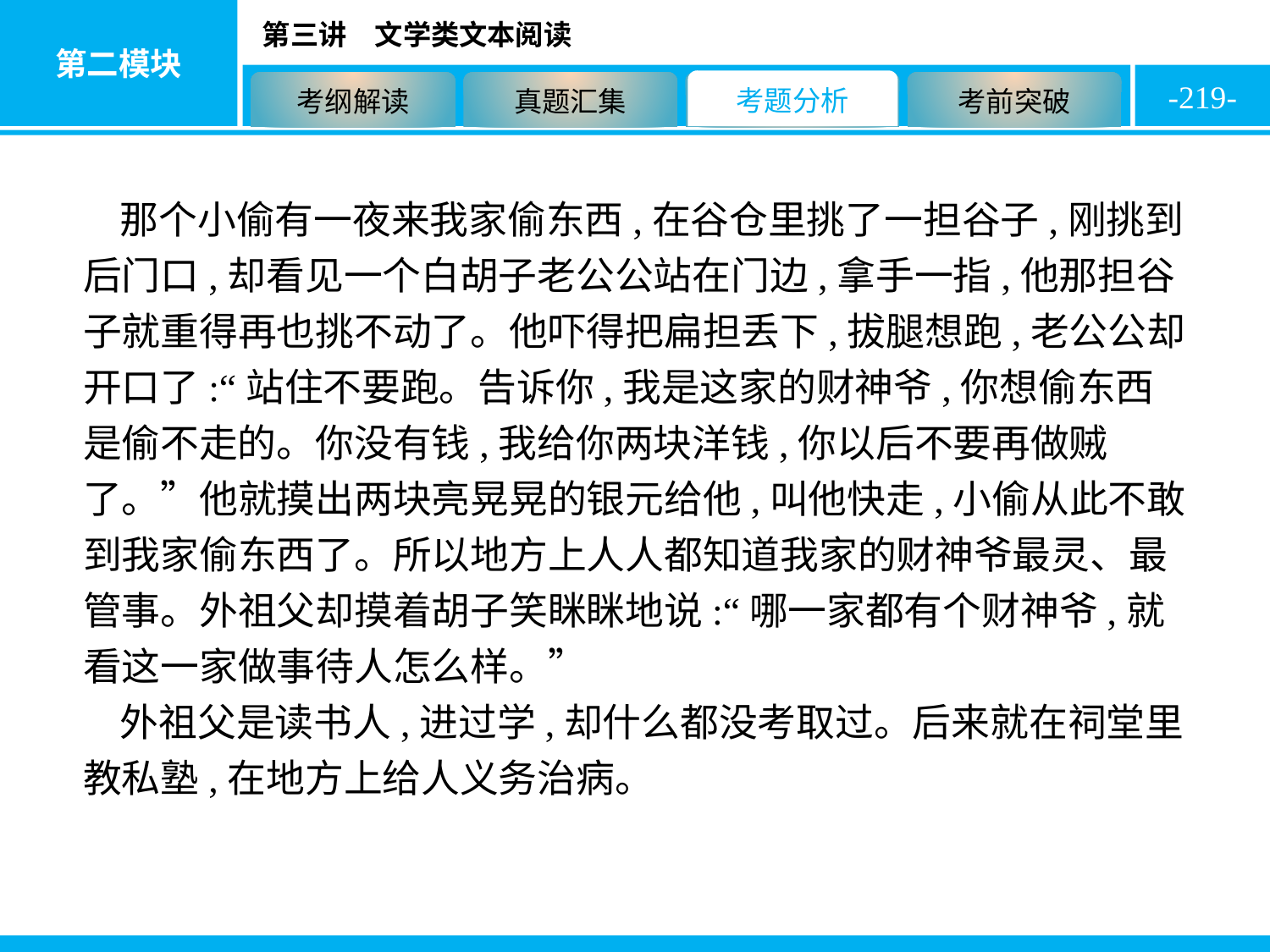

-219-
那个小偷有一夜来我家偷东西,在谷仓里挑了一担谷子,刚挑到后门口,却看见一个白胡子老公公站在门边,拿手一指,他那担谷子就重得再也挑不动了。他吓得把扁担丢下,拔腿想跑,老公公却开口了:“站住不要跑。告诉你,我是这家的财神爷,你想偷东西是偷不走的。你没有钱,我给你两块洋钱,你以后不要再做贼了。”他就摸出两块亮晃晃的银元给他,叫他快走,小偷从此不敢到我家偷东西了。所以地方上人人都知道我家的财神爷最灵、最管事。外祖父却摸着胡子笑眯眯地说:“哪一家都有个财神爷,就看这一家做事待人怎么样。”
外祖父是读书人,进过学,却什么都没考取过。后来就在祠堂里教私塾,在地方上给人义务治病。